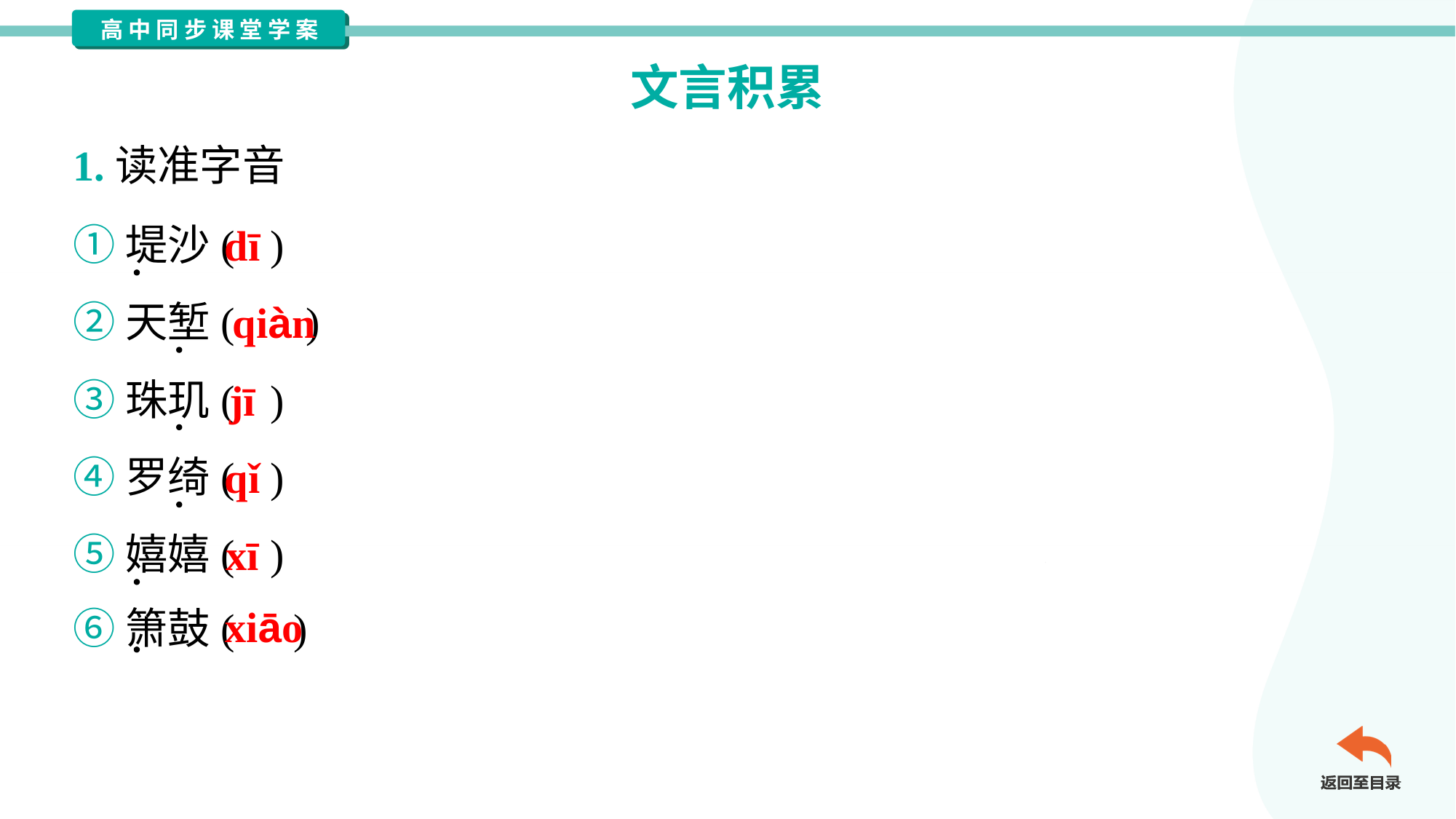

文言积累
1.读准字音
①堤沙(   )
②天堑(      )
③珠玑(   )
④罗绮(   )
⑤嬉嬉(   )
⑥箫鼓(     )
dī
qiàn

jī

qǐ

xī

xiāo